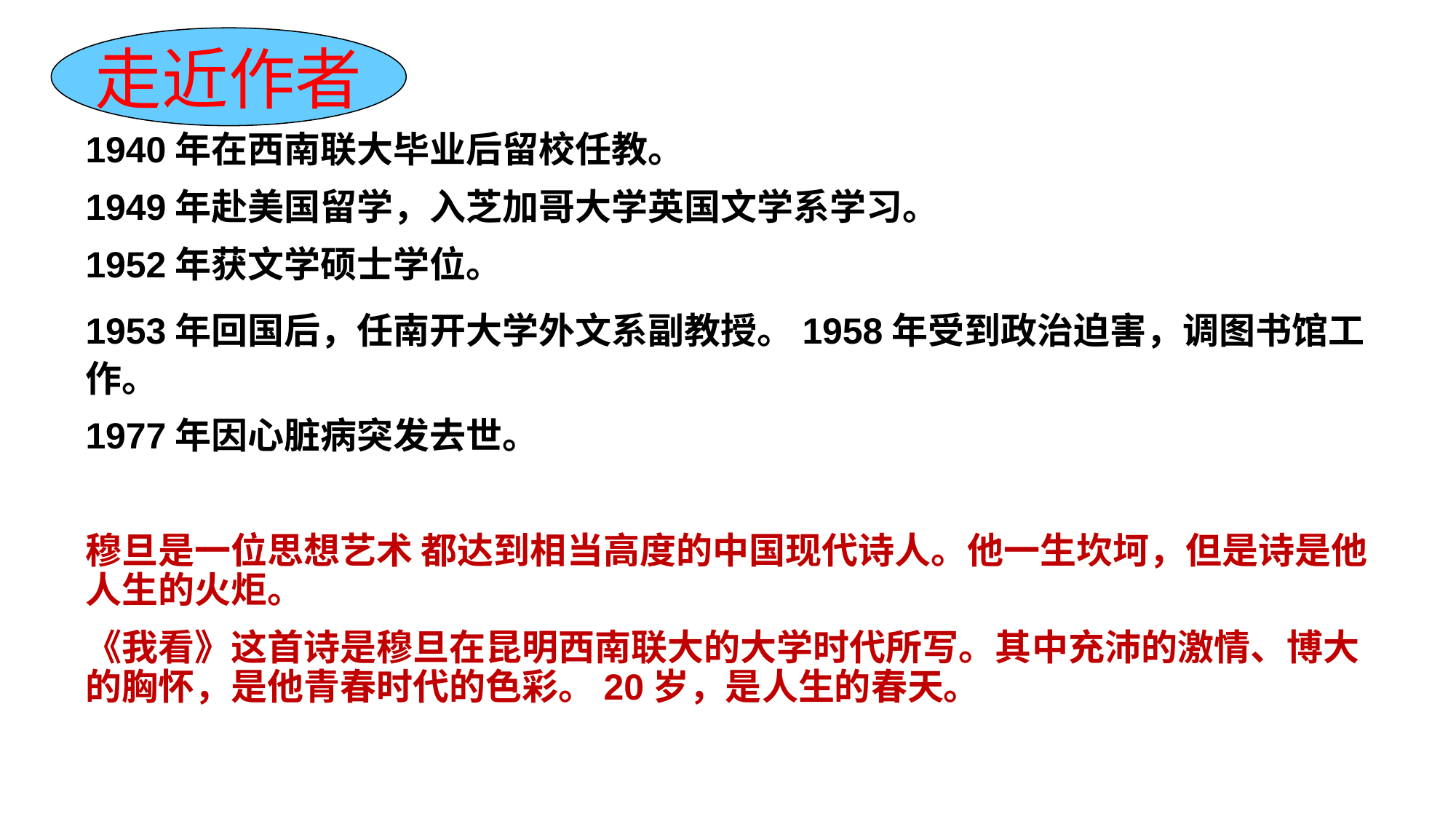

走近作者
1940年在西南联大毕业后留校任教。
1949年赴美国留学，入芝加哥大学英国文学系学习。
1952年获文学硕士学位。
1953年回国后，任南开大学外文系副教授。1958年受到政治迫害，调图书馆工作。
1977年因心脏病突发去世。

穆旦是一位思想艺术 都达到相当高度的中国现代诗人。他一生坎坷，但是诗是他人生的火炬。
《我看》这首诗是穆旦在昆明西南联大的大学时代所写。其中充沛的激情、博大的胸怀，是他青春时代的色彩。20岁，是人生的春天。